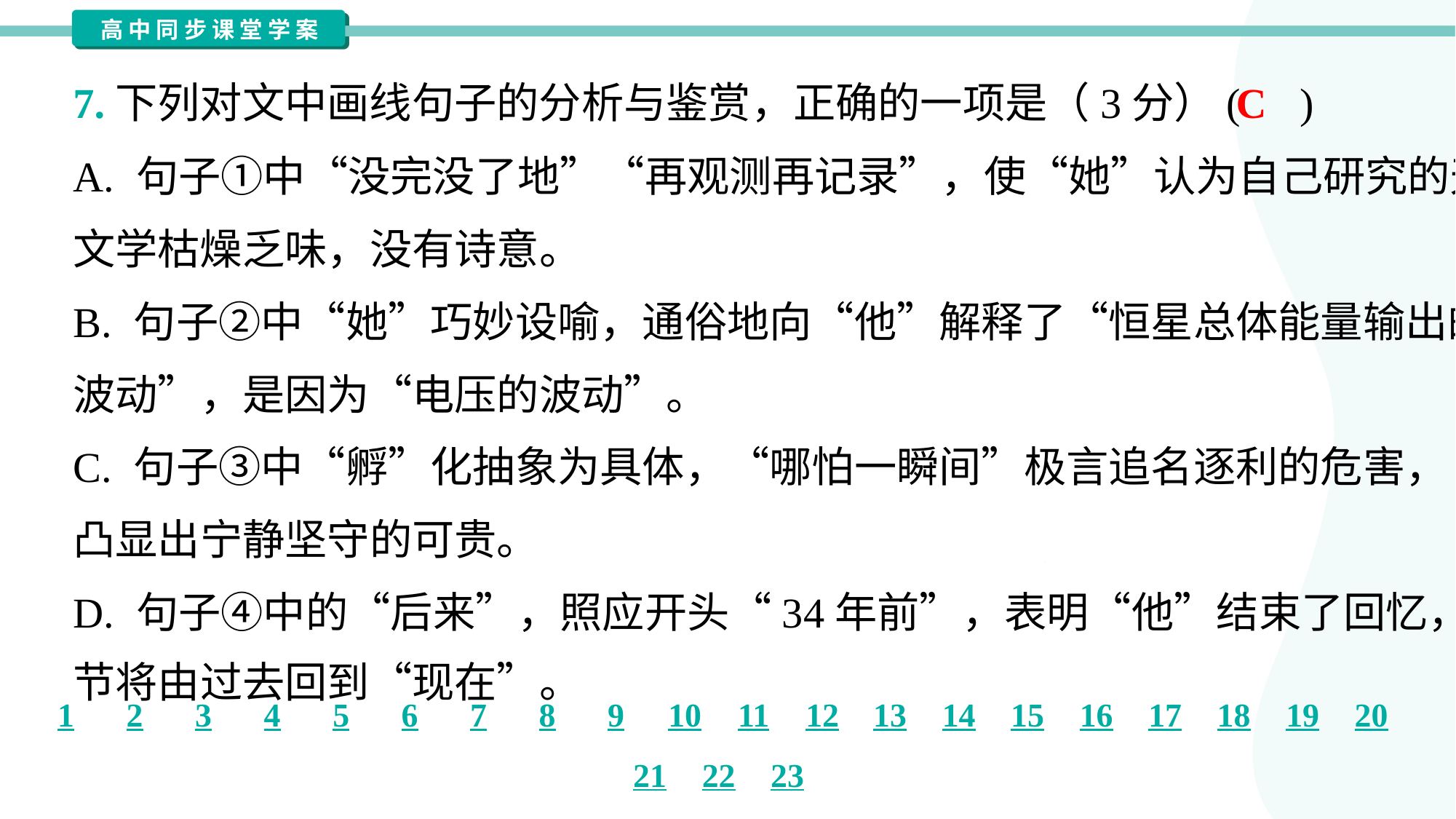

C
7.下列对文中画线句子的分析与鉴赏，正确的一项是（3分）(     )
A. 句子①中“没完没了地”“再观测再记录”，使“她”认为自己研究的天
文学枯燥乏味，没有诗意。
B. 句子②中“她”巧妙设喻，通俗地向“他”解释了“恒星总体能量输出的
波动”，是因为“电压的波动”。
C. 句子③中“孵”化抽象为具体，“哪怕一瞬间”极言追名逐利的危害，
凸显出宁静坚守的可贵。
D. 句子④中的“后来”，照应开头“34年前”，表明“他”结束了回忆，情
节将由过去回到“现在”。